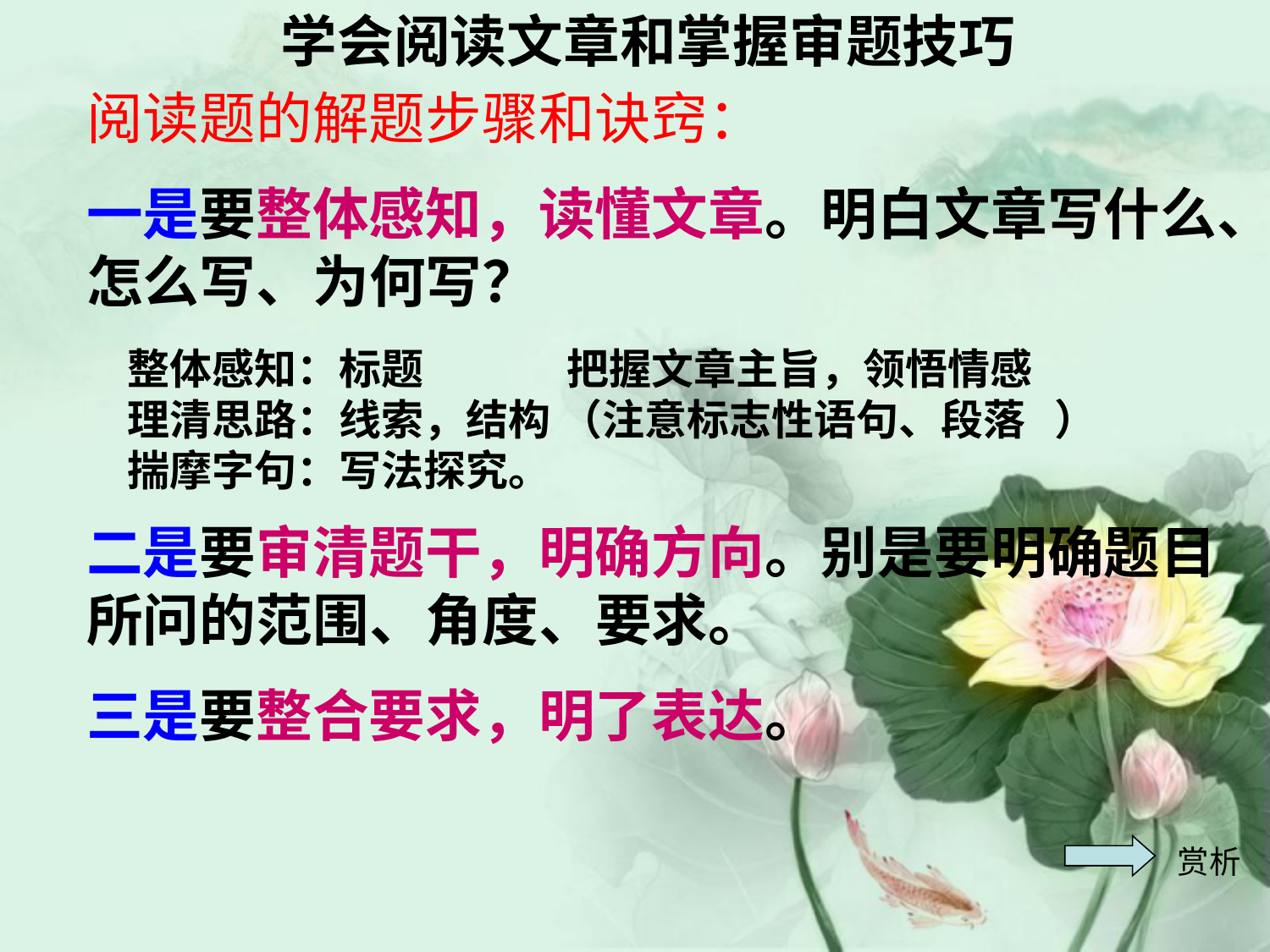

学会阅读文章和掌握审题技巧
阅读题的解题步骤和诀窍：
一是要整体感知，读懂文章。明白文章写什么、怎么写、为何写？

二是要审清题干，明确方向。别是要明确题目所问的范围、角度、要求。
三是要整合要求，明了表达。

整体感知：标题               把握文章主旨，领悟情感
理清思路：线索，结构 （注意标志性语句、段落   ）
揣摩字句：写法探究。

赏析